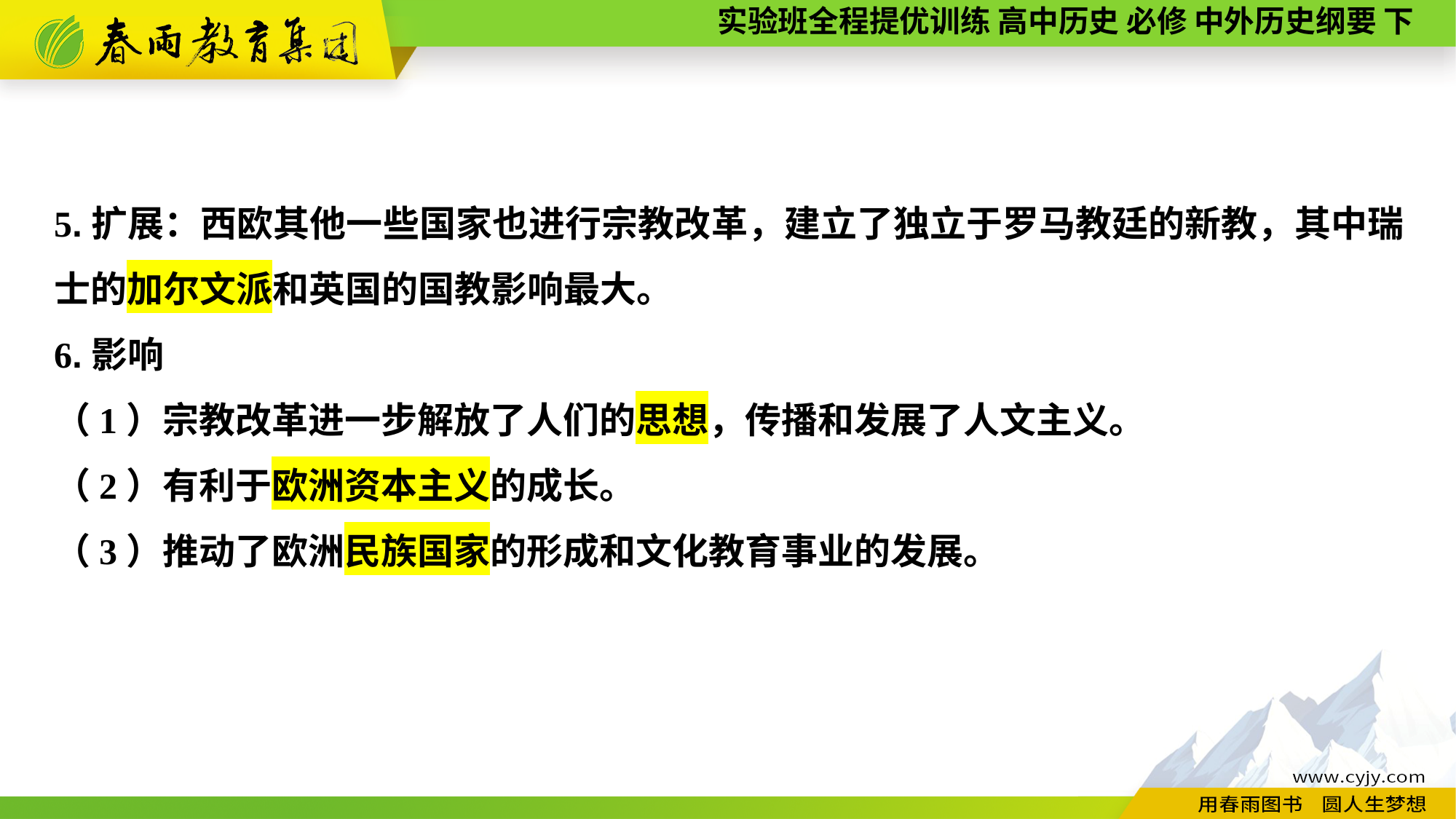

5.扩展：西欧其他一些国家也进行宗教改革，建立了独立于罗马教廷的新教，其中瑞士的加尔文派和英国的国教影响最大。
6.影响
（1）宗教改革进一步解放了人们的思想，传播和发展了人文主义。
（2）有利于欧洲资本主义的成长。
（3）推动了欧洲民族国家的形成和文化教育事业的发展。